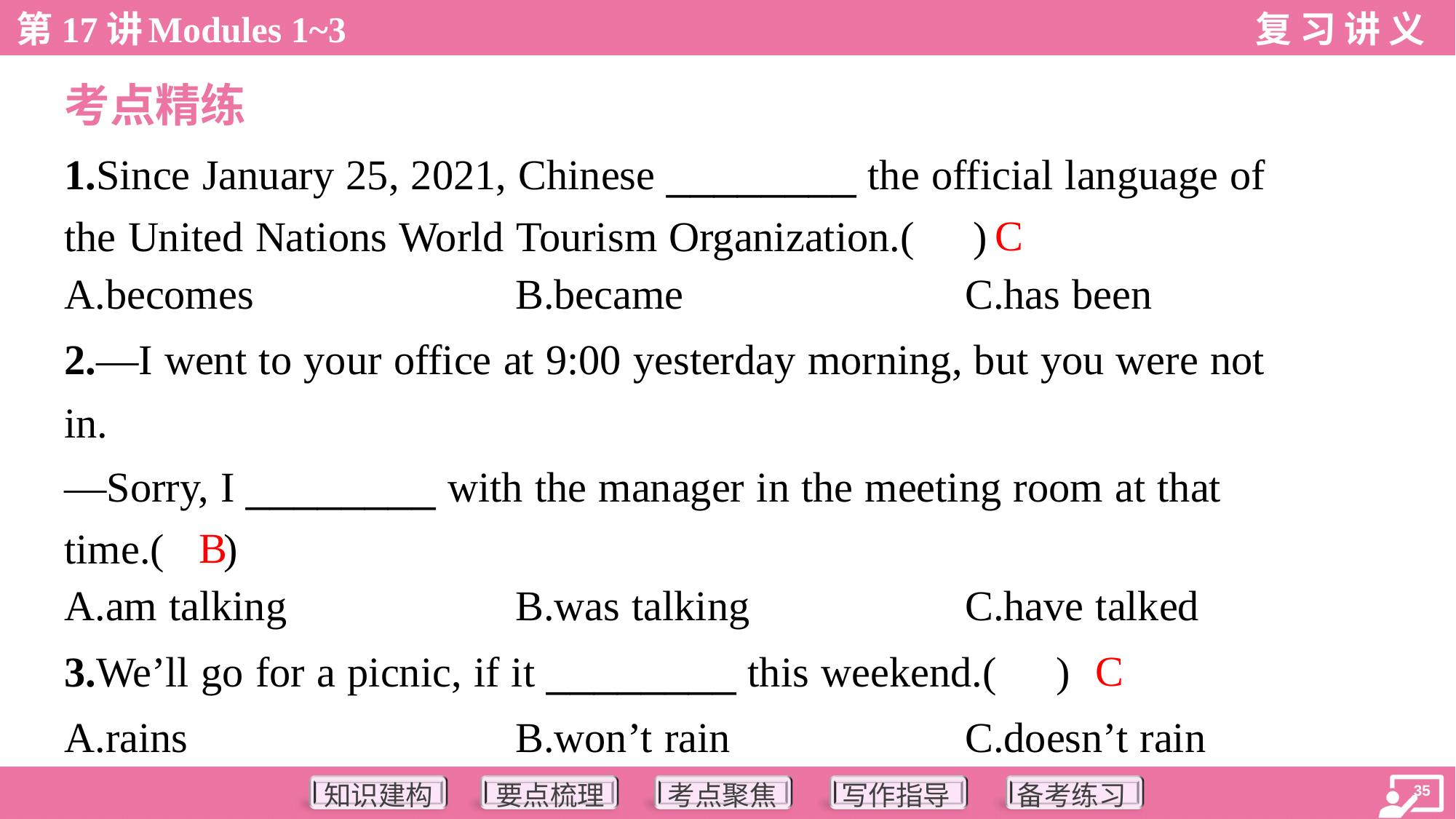

考点精练
1.Since January 25, 2021, Chinese ________ the official language of
the United Nations World Tourism Organization.(     )
C
A.becomes	B.became	C.has been
2.—I went to your office at 9:00 yesterday morning, but you were not
in.
—Sorry, I ________ with the manager in the meeting room at that
time.(     )
B
A.am talking	B.was talking	C.have talked
C
3.We’ll go for a picnic, if it ________ this weekend.(     )
A.rains	B.won’t rain	C.doesn’t rain